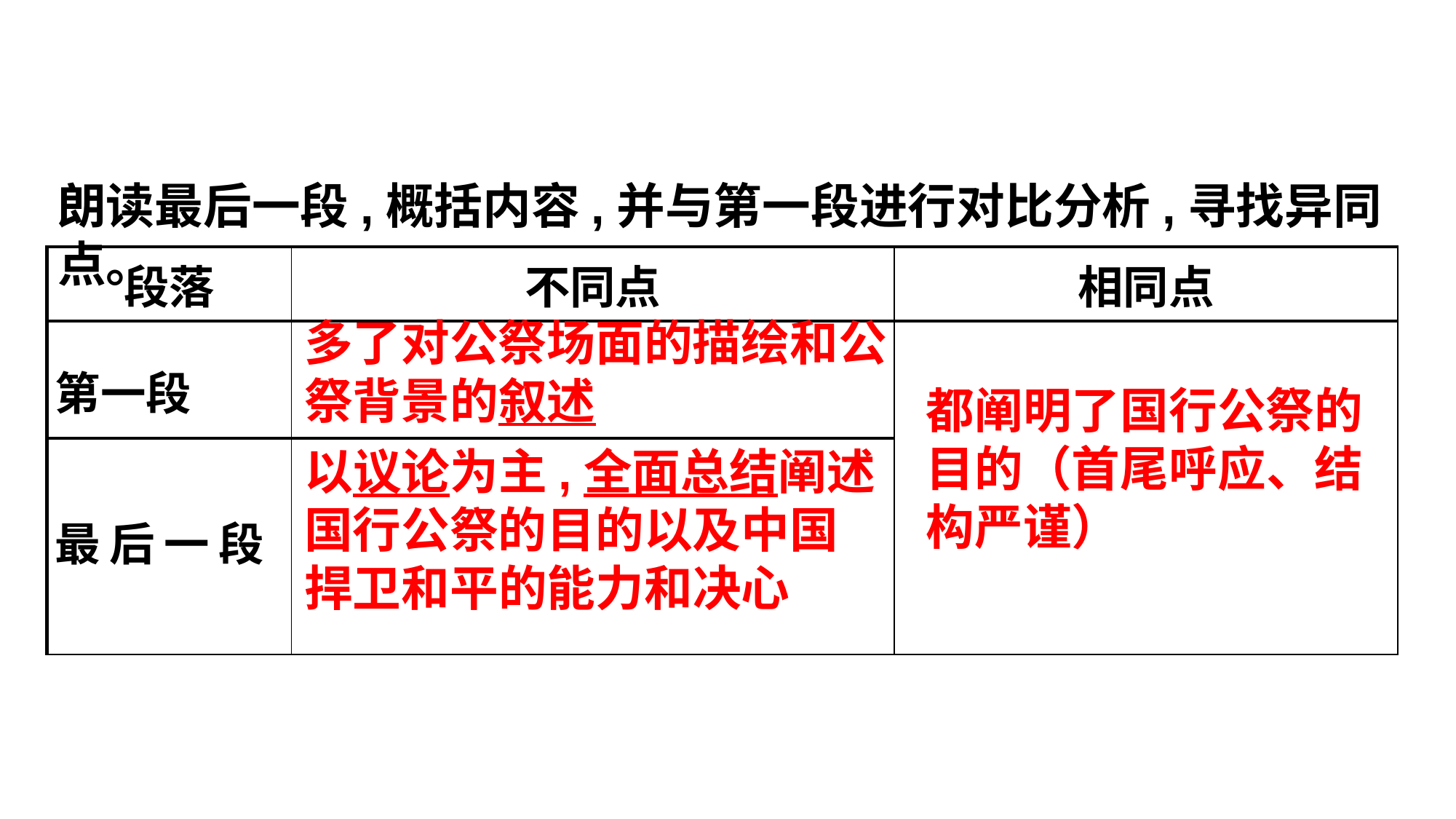

朗读最后一段,概括内容,并与第一段进行对比分析,寻找异同点。
| 段落 | 不同点 | 相同点 |
| --- | --- | --- |
| 第一段 |  |  |
| 最后一段 |  |  |
多了对公祭场面的描绘和公祭背景的叙述
都阐明了国行公祭的目的（首尾呼应、结构严谨）
以议论为主,全面总结阐述国行公祭的目的以及中国捍卫和平的能力和决心